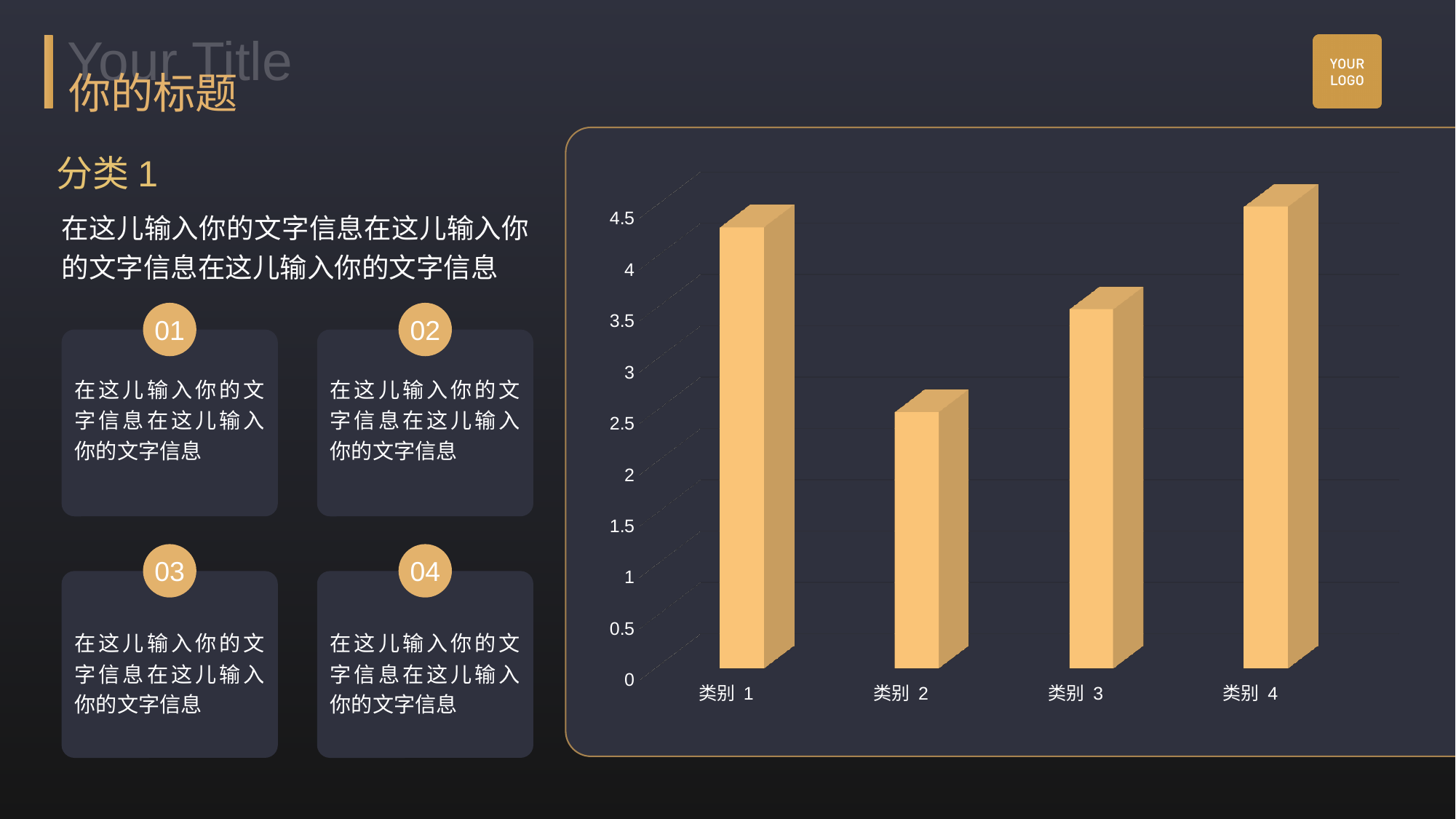

Your Title
你的标题

分类1

[unsupported chart]

在这儿输入你的文字信息在这儿输入你的文字信息在这儿输入你的文字信息

01
02

在这儿输入你的文字信息在这儿输入你的文字信息
在这儿输入你的文字信息在这儿输入你的文字信息

03
04

在这儿输入你的文字信息在这儿输入你的文字信息
在这儿输入你的文字信息在这儿输入你的文字信息